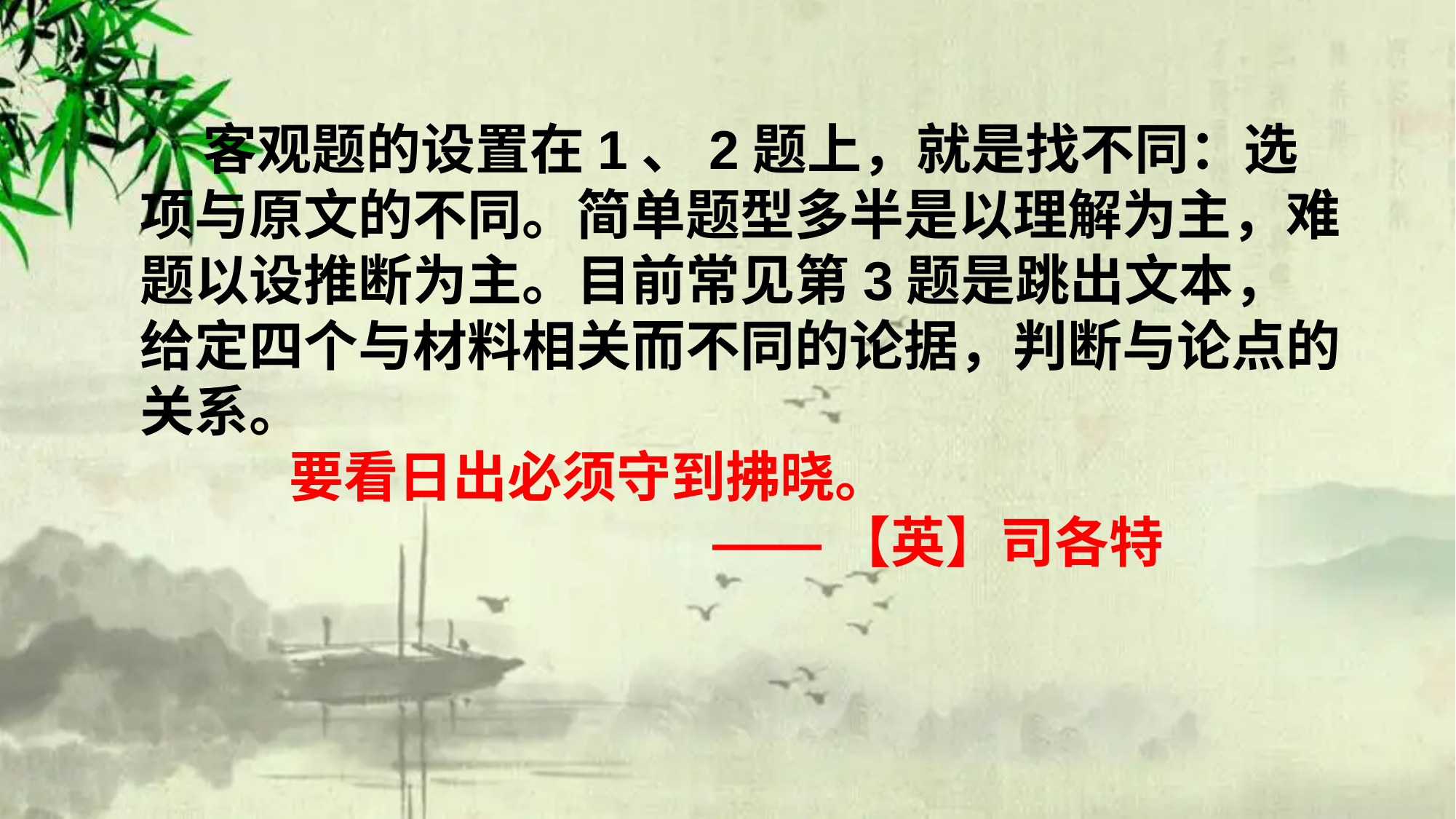

客观题的设置在1、2题上，就是找不同：选项与原文的不同。简单题型多半是以理解为主，难题以设推断为主。目前常见第3题是跳出文本，给定四个与材料相关而不同的论据，判断与论点的关系。
         要看日出必须守到拂晓。
                                      ——【英】司各特